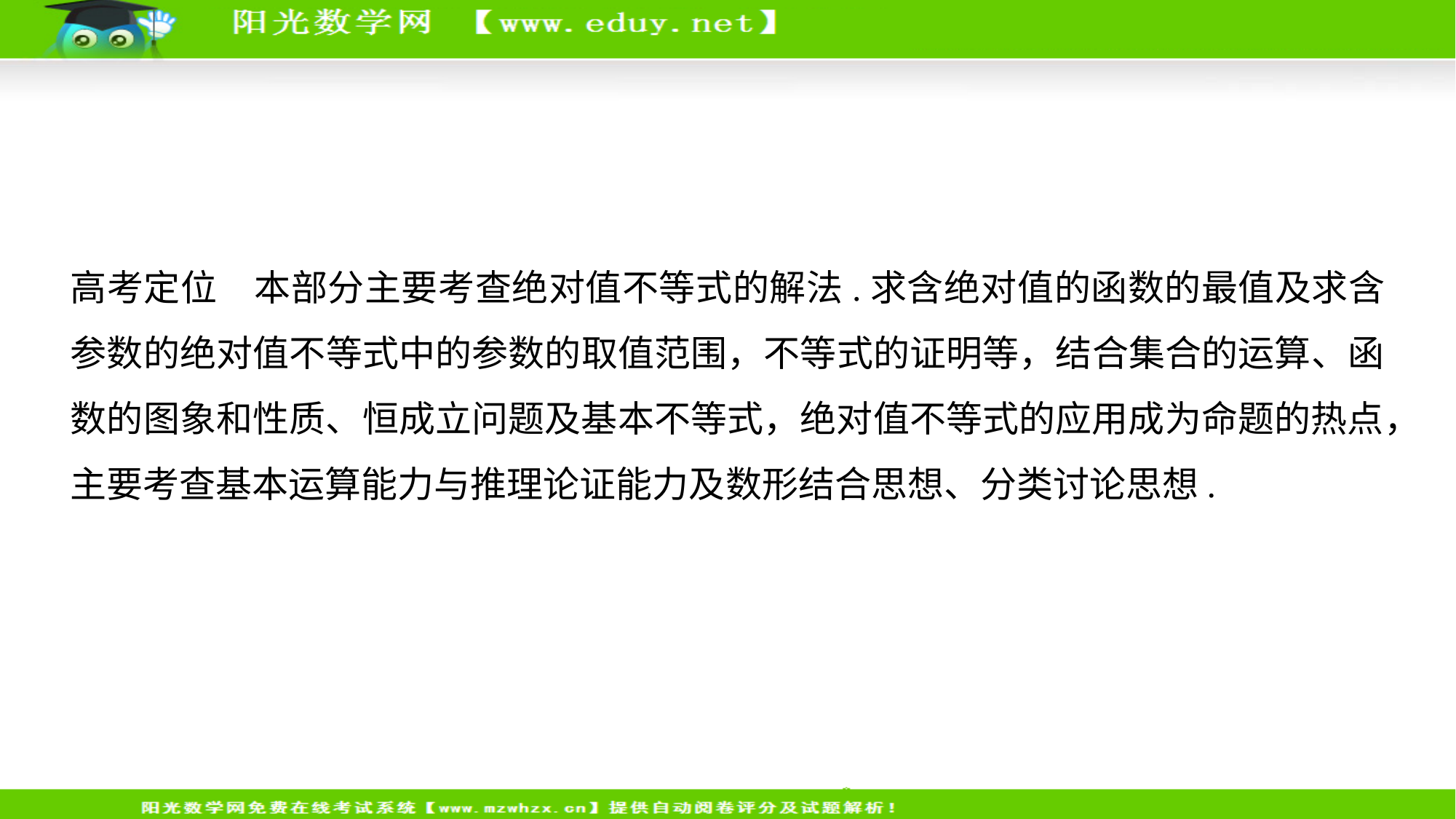

高考定位　本部分主要考查绝对值不等式的解法.求含绝对值的函数的最值及求含参数的绝对值不等式中的参数的取值范围，不等式的证明等，结合集合的运算、函数的图象和性质、恒成立问题及基本不等式，绝对值不等式的应用成为命题的热点，主要考查基本运算能力与推理论证能力及数形结合思想、分类讨论思想.